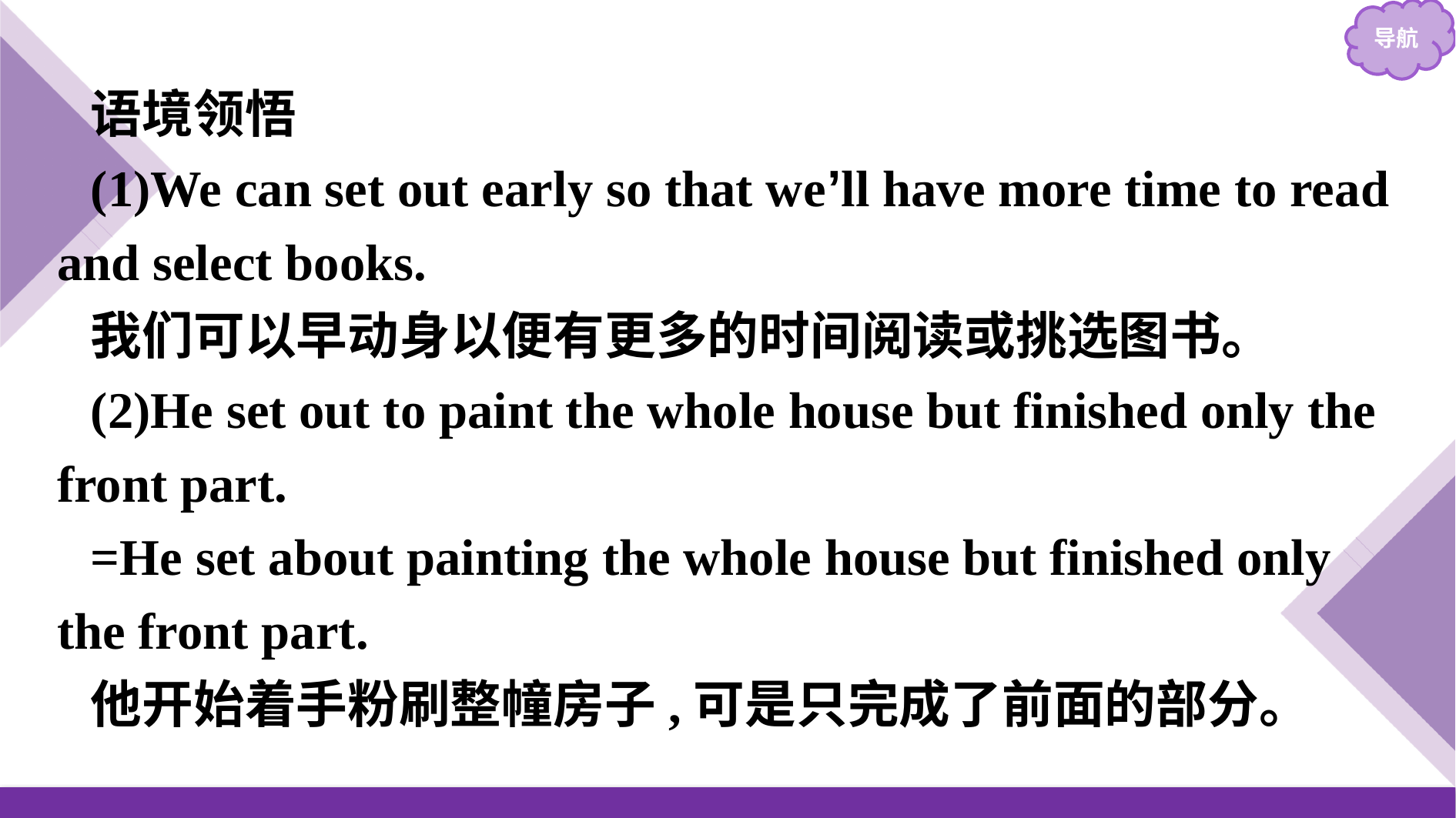

语境领悟
(1)We can set out early so that we’ll have more time to read and select books.
我们可以早动身以便有更多的时间阅读或挑选图书。
(2)He set out to paint the whole house but finished only the front part.
=He set about painting the whole house but finished only the front part.
他开始着手粉刷整幢房子,可是只完成了前面的部分。